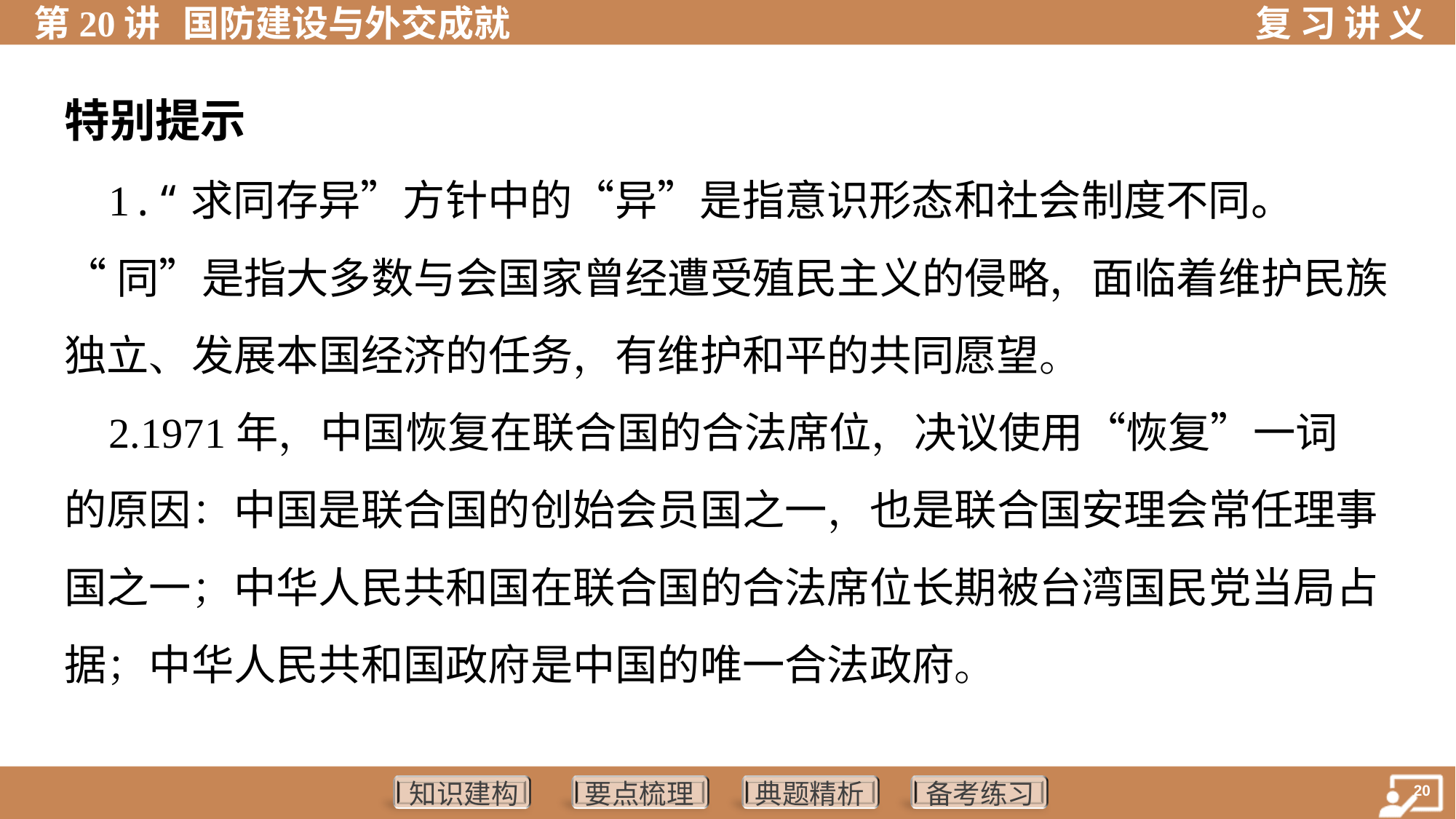

特别提示
    1.“求同存异”方针中的“异”是指意识形态和社会制度不同。
“同”是指大多数与会国家曾经遭受殖民主义的侵略，面临着维护民族
独立、发展本国经济的任务，有维护和平的共同愿望。
    2.1971年，中国恢复在联合国的合法席位，决议使用“恢复”一词
的原因：中国是联合国的创始会员国之一，也是联合国安理会常任理事
国之一；中华人民共和国在联合国的合法席位长期被台湾国民党当局占
据；中华人民共和国政府是中国的唯一合法政府。